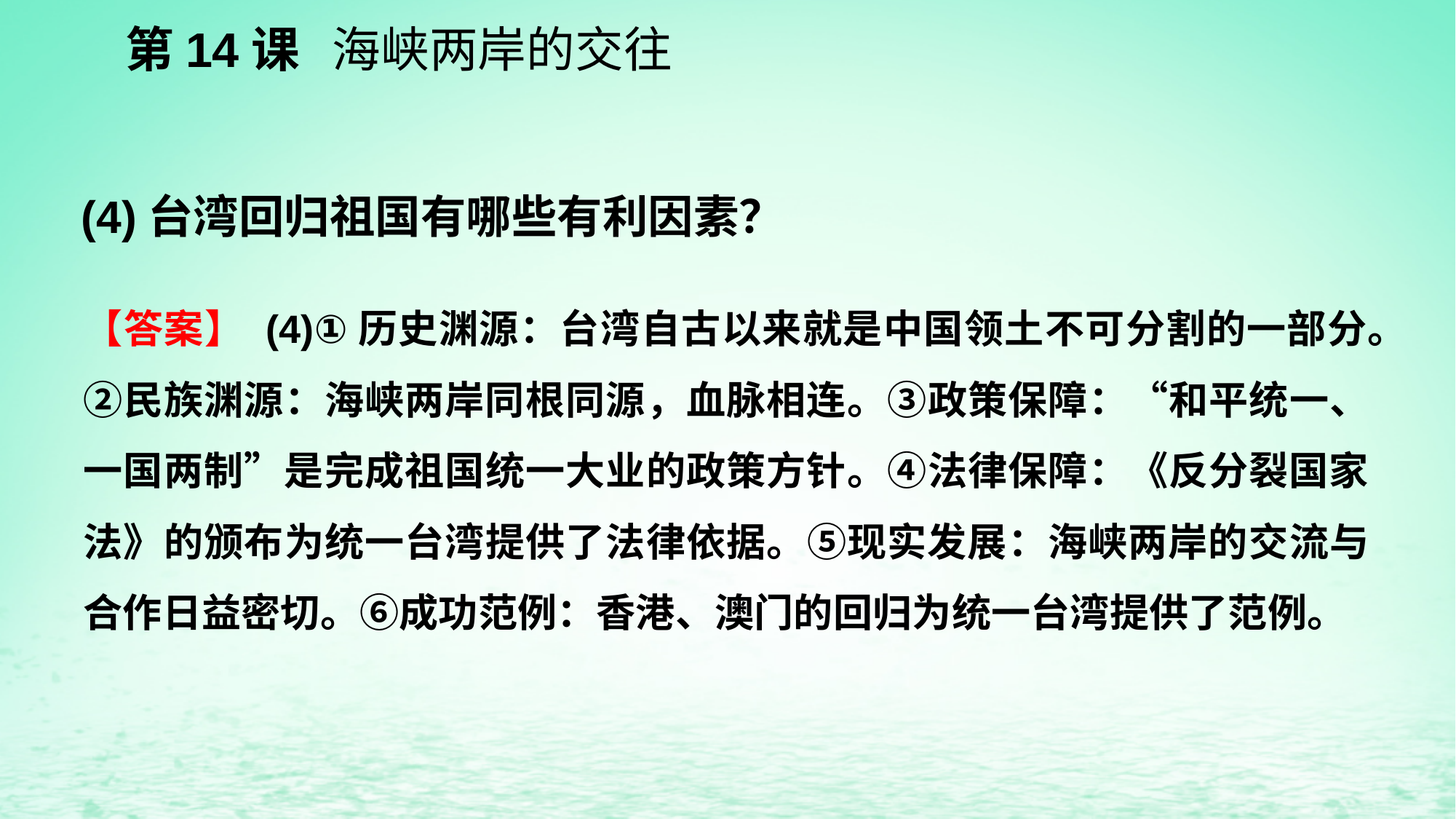

第14课   海峡两岸的交往
(4)台湾回归祖国有哪些有利因素？
【答案】 (4)①历史渊源：台湾自古以来就是中国领土不可分割的一部分。②民族渊源：海峡两岸同根同源，血脉相连。③政策保障：“和平统一、一国两制”是完成祖国统一大业的政策方针。④法律保障：《反分裂国家法》的颁布为统一台湾提供了法律依据。⑤现实发展：海峡两岸的交流与合作日益密切。⑥成功范例：香港、澳门的回归为统一台湾提供了范例。